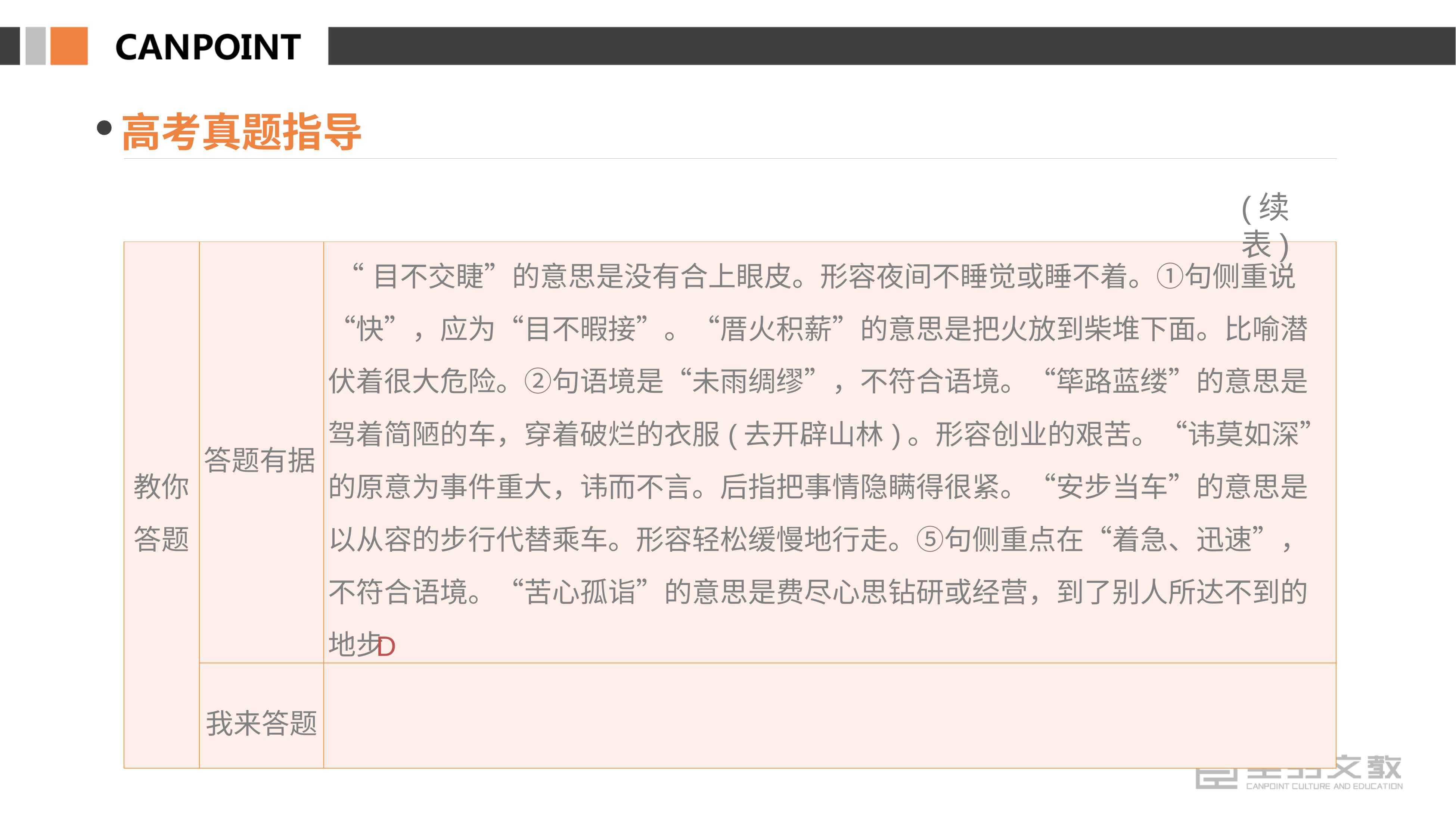

高考真题指导

(续表)
| 教你 答题 | 答题有据 | “目不交睫”的意思是没有合上眼皮。形容夜间不睡觉或睡不着。①句侧重说“快”，应为“目不暇接”。“厝火积薪”的意思是把火放到柴堆下面。比喻潜伏着很大危险。②句语境是“未雨绸缪”，不符合语境。“筚路蓝缕”的意思是驾着简陋的车，穿着破烂的衣服(去开辟山林)。形容创业的艰苦。“讳莫如深”的原意为事件重大，讳而不言。后指把事情隐瞒得很紧。“安步当车”的意思是以从容的步行代替乘车。形容轻松缓慢地行走。⑤句侧重点在“着急、迅速”，不符合语境。“苦心孤诣”的意思是费尽心思钻研或经营，到了别人所达不到的地步 |
| --- | --- | --- |
|  | 我来答题 |  |
D